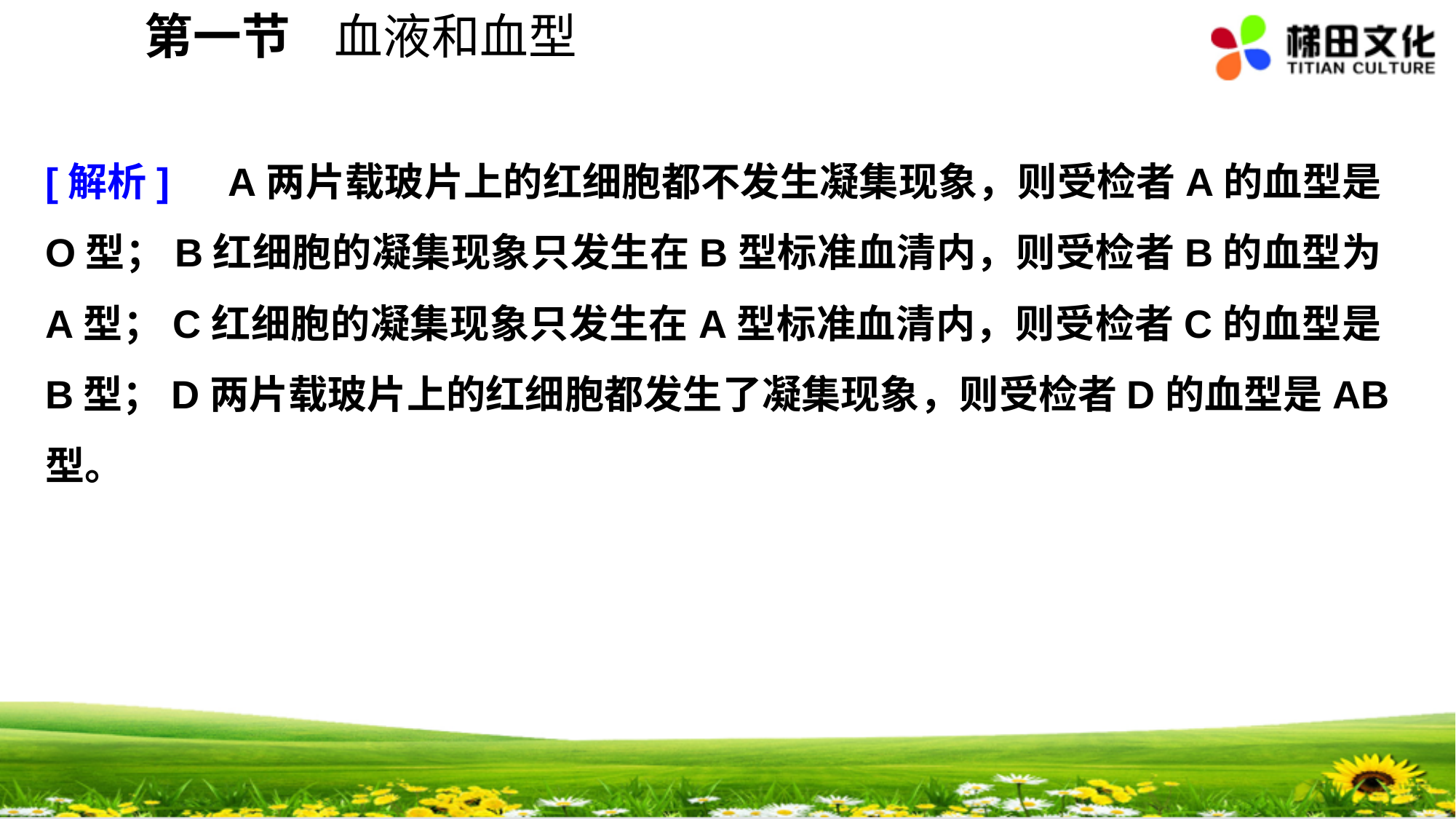

第一节    血液和血型
[解析]　A两片载玻片上的红细胞都不发生凝集现象，则受检者A的血型是O型；B红细胞的凝集现象只发生在B型标准血清内，则受检者B的血型为A型；C红细胞的凝集现象只发生在A型标准血清内，则受检者C的血型是B型；D两片载玻片上的红细胞都发生了凝集现象，则受检者D的血型是AB型。